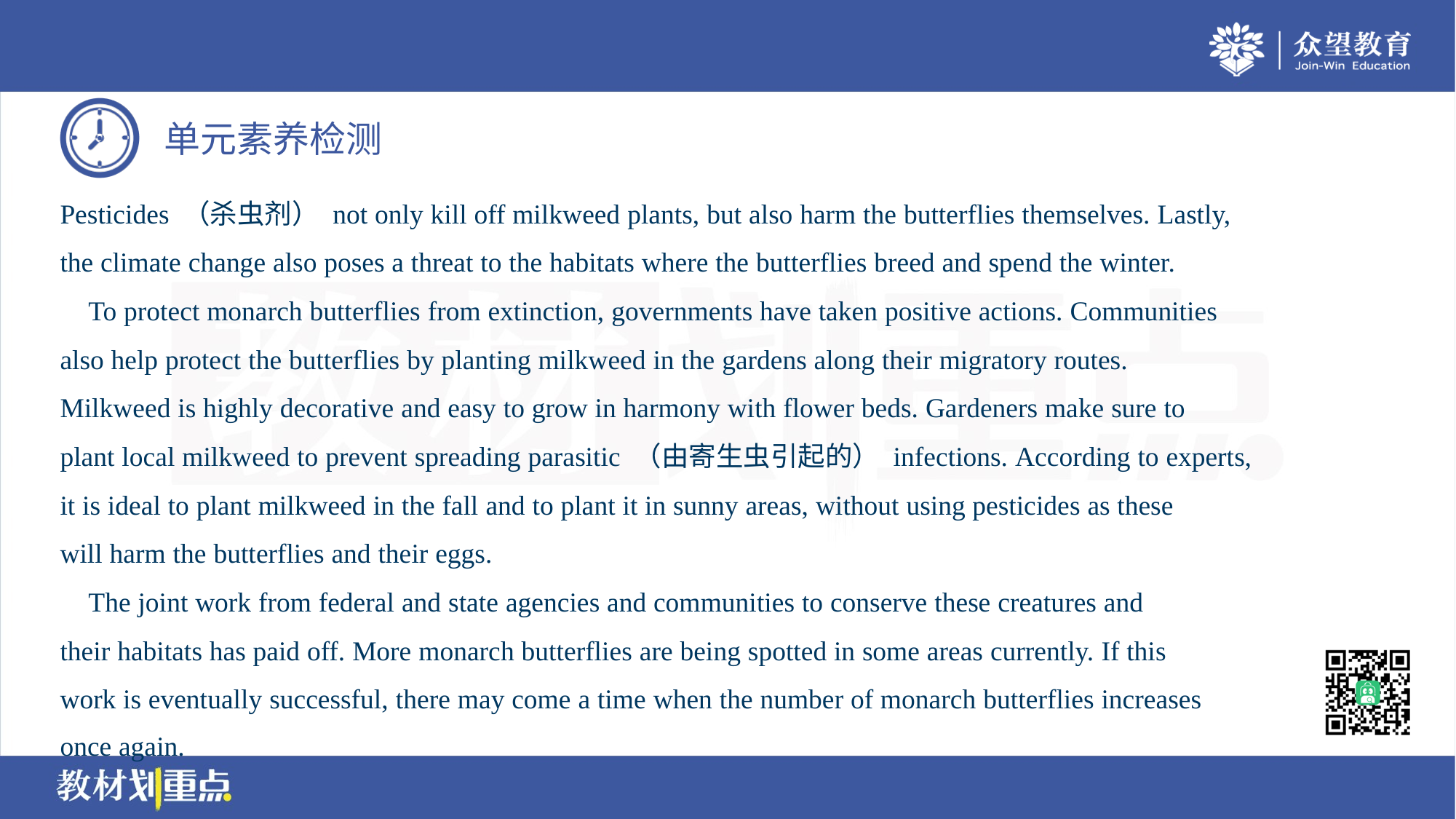

Pesticides （杀虫剂） not only kill off milkweed plants, but also harm the butterflies themselves. Lastly,
the climate change also poses a threat to the habitats where the butterflies breed and spend the winter.
    To protect monarch butterflies from extinction, governments have taken positive actions. Communities
also help protect the butterflies by planting milkweed in the gardens along their migratory routes.
Milkweed is highly decorative and easy to grow in harmony with flower beds. Gardeners make sure to
plant local milkweed to prevent spreading parasitic （由寄生虫引起的） infections. According to experts,
it is ideal to plant milkweed in the fall and to plant it in sunny areas, without using pesticides as these
will harm the butterflies and their eggs.
    The joint work from federal and state agencies and communities to conserve these creatures and
their habitats has paid off. More monarch butterflies are being spotted in some areas currently. If this
work is eventually successful, there may come a time when the number of monarch butterflies increases
once again.